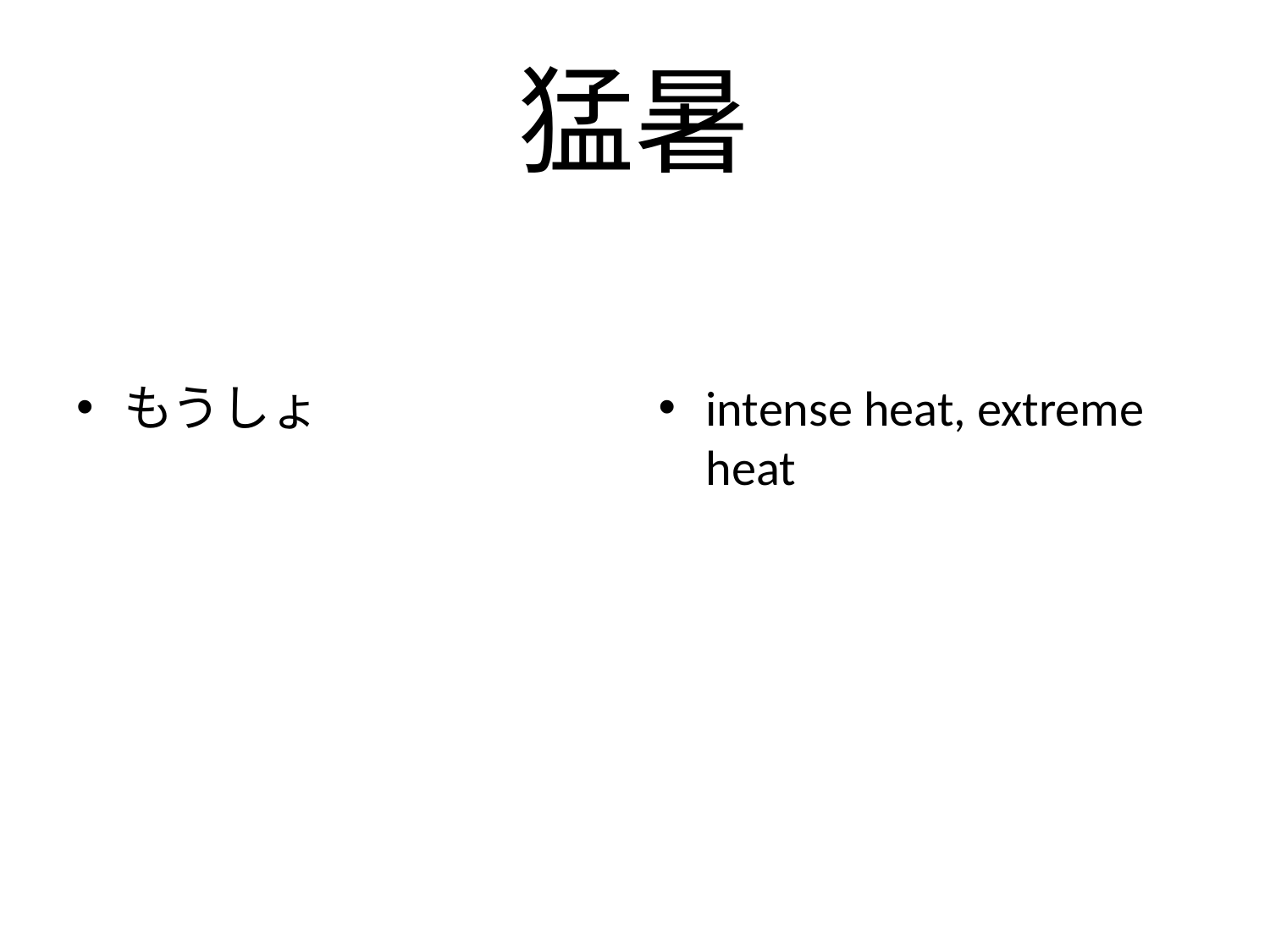

# 猛暑
もうしょ
intense heat, extreme heat